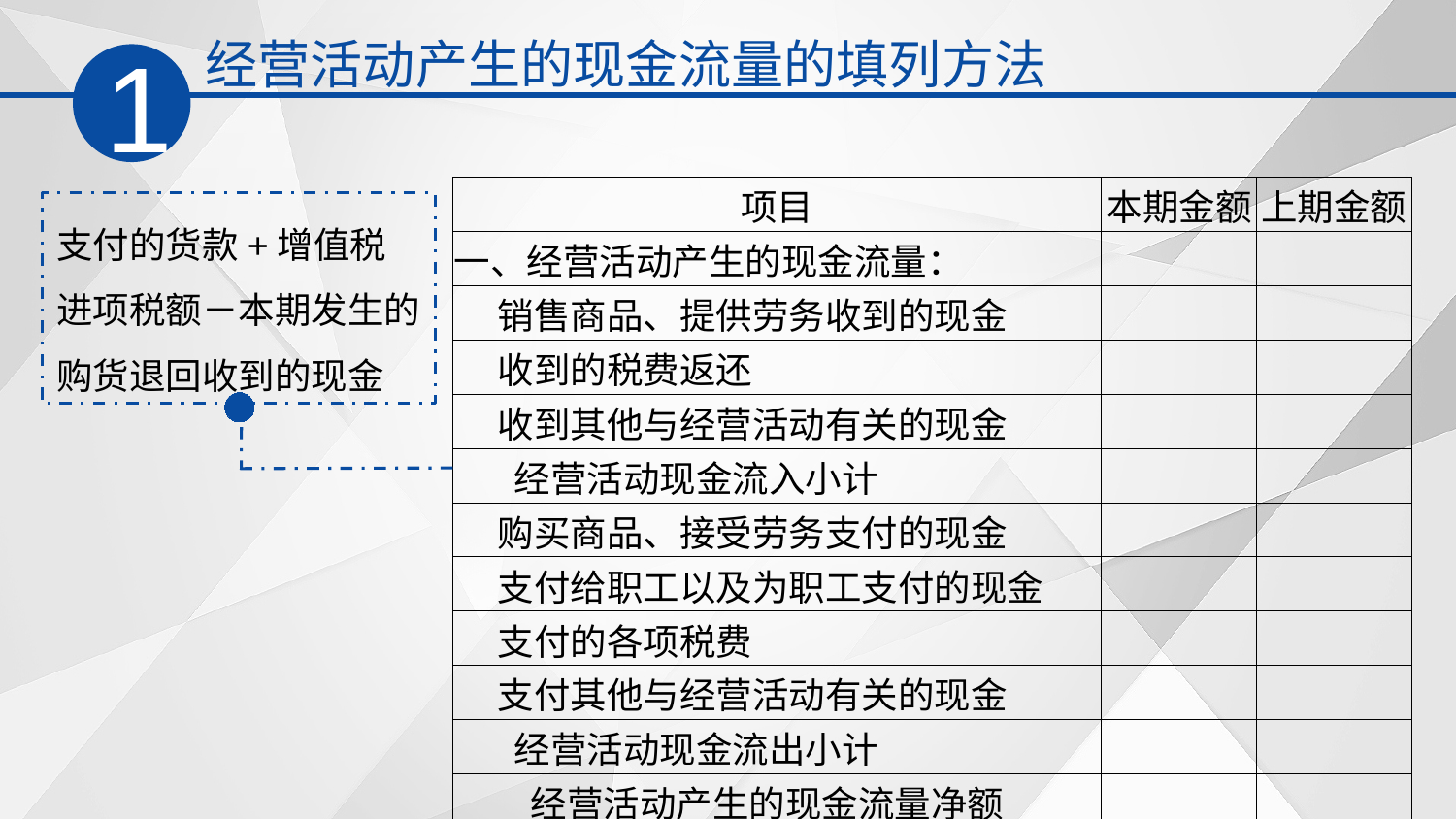

经营活动产生的现金流量的填列方法
1

| 项目 | 本期金额 | 上期金额 |
| --- | --- | --- |
| 一、经营活动产生的现金流量： |  |  |
| 销售商品、提供劳务收到的现金 |  |  |
| 收到的税费返还 |  |  |
| 收到其他与经营活动有关的现金 |  |  |
| 经营活动现金流入小计 |  |  |
| 购买商品、接受劳务支付的现金 |  |  |
| 支付给职工以及为职工支付的现金 |  |  |
| 支付的各项税费 |  |  |
| 支付其他与经营活动有关的现金 |  |  |
| 经营活动现金流出小计 |  |  |
| 经营活动产生的现金流量净额 |  |  |
支付的货款+增值税进项税额－本期发生的购货退回收到的现金